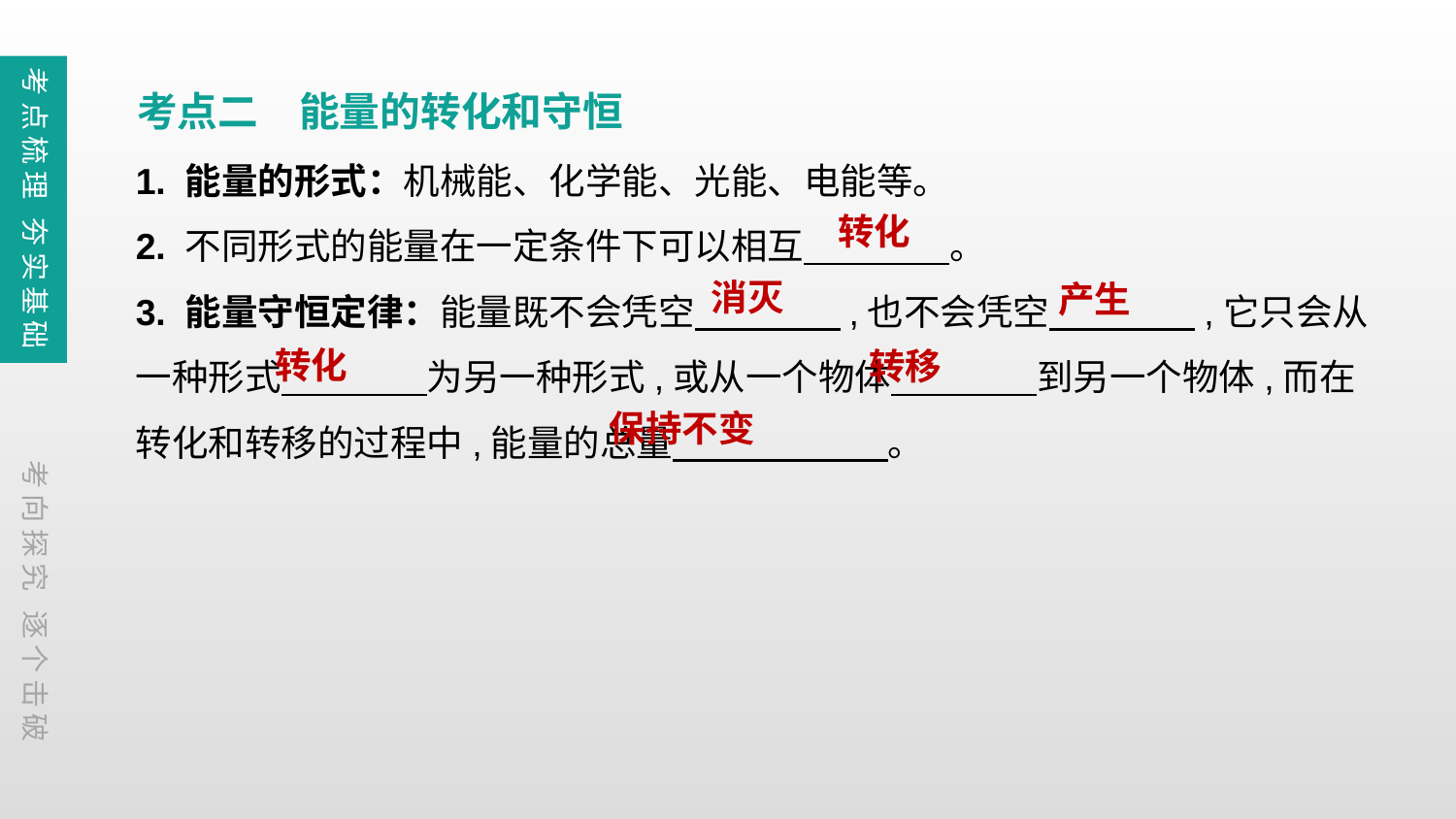

考点梳理 夯实基础
考点二　能量的转化和守恒
1. 能量的形式：机械能、化学能、光能、电能等。
2. 不同形式的能量在一定条件下可以相互　　　　。
3. 能量守恒定律：能量既不会凭空　　　　,也不会凭空　　　　,它只会从一种形式　　　　为另一种形式,或从一个物体　　　　到另一个物体,而在转化和转移的过程中,能量的总量　    　　　　。
转化
消灭
产生
转化
转移
保持不变
考向探究 逐个击破